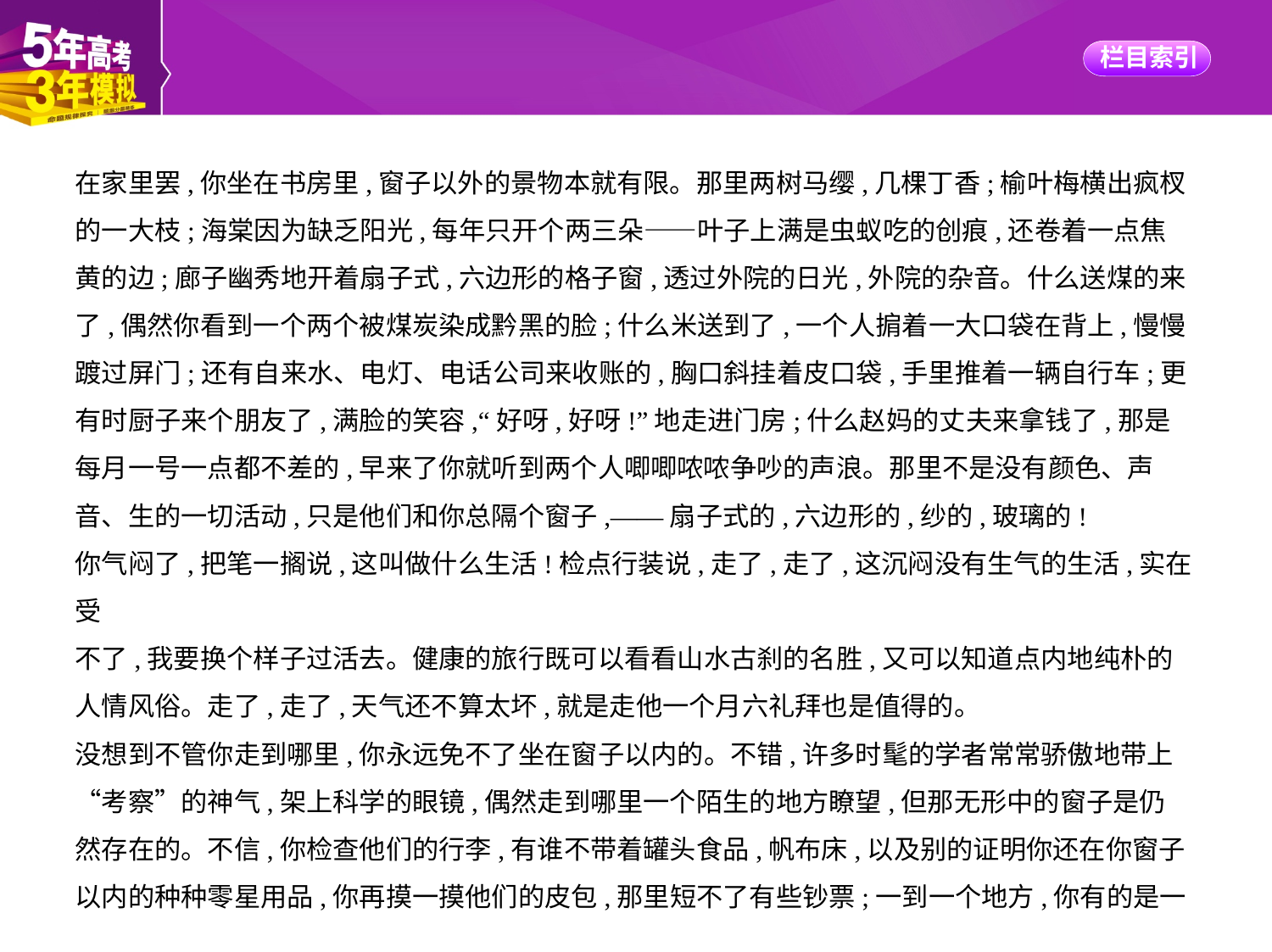

在家里罢,你坐在书房里,窗子以外的景物本就有限。那里两树马缨,几棵丁香;榆叶梅横出疯杈
的一大枝;海棠因为缺乏阳光,每年只开个两三朵——叶子上满是虫蚁吃的创痕,还卷着一点焦
黄的边;廊子幽秀地开着扇子式,六边形的格子窗,透过外院的日光,外院的杂音。什么送煤的来
了,偶然你看到一个两个被煤炭染成黔黑的脸;什么米送到了,一个人掮着一大口袋在背上,慢慢
踱过屏门;还有自来水、电灯、电话公司来收账的,胸口斜挂着皮口袋,手里推着一辆自行车;更
有时厨子来个朋友了,满脸的笑容,“好呀,好呀!”地走进门房;什么赵妈的丈夫来拿钱了,那是
每月一号一点都不差的,早来了你就听到两个人唧唧哝哝争吵的声浪。那里不是没有颜色、声
音、生的一切活动,只是他们和你总隔个窗子,——扇子式的,六边形的,纱的,玻璃的!
你气闷了,把笔一搁说,这叫做什么生活!检点行装说,走了,走了,这沉闷没有生气的生活,实在受
不了,我要换个样子过活去。健康的旅行既可以看看山水古刹的名胜,又可以知道点内地纯朴的
人情风俗。走了,走了,天气还不算太坏,就是走他一个月六礼拜也是值得的。
没想到不管你走到哪里,你永远免不了坐在窗子以内的。不错,许多时髦的学者常常骄傲地带上
“考察”的神气,架上科学的眼镜,偶然走到哪里一个陌生的地方瞭望,但那无形中的窗子是仍
然存在的。不信,你检查他们的行李,有谁不带着罐头食品,帆布床,以及别的证明你还在你窗子
以内的种种零星用品,你再摸一摸他们的皮包,那里短不了有些钞票;一到一个地方,你有的是一